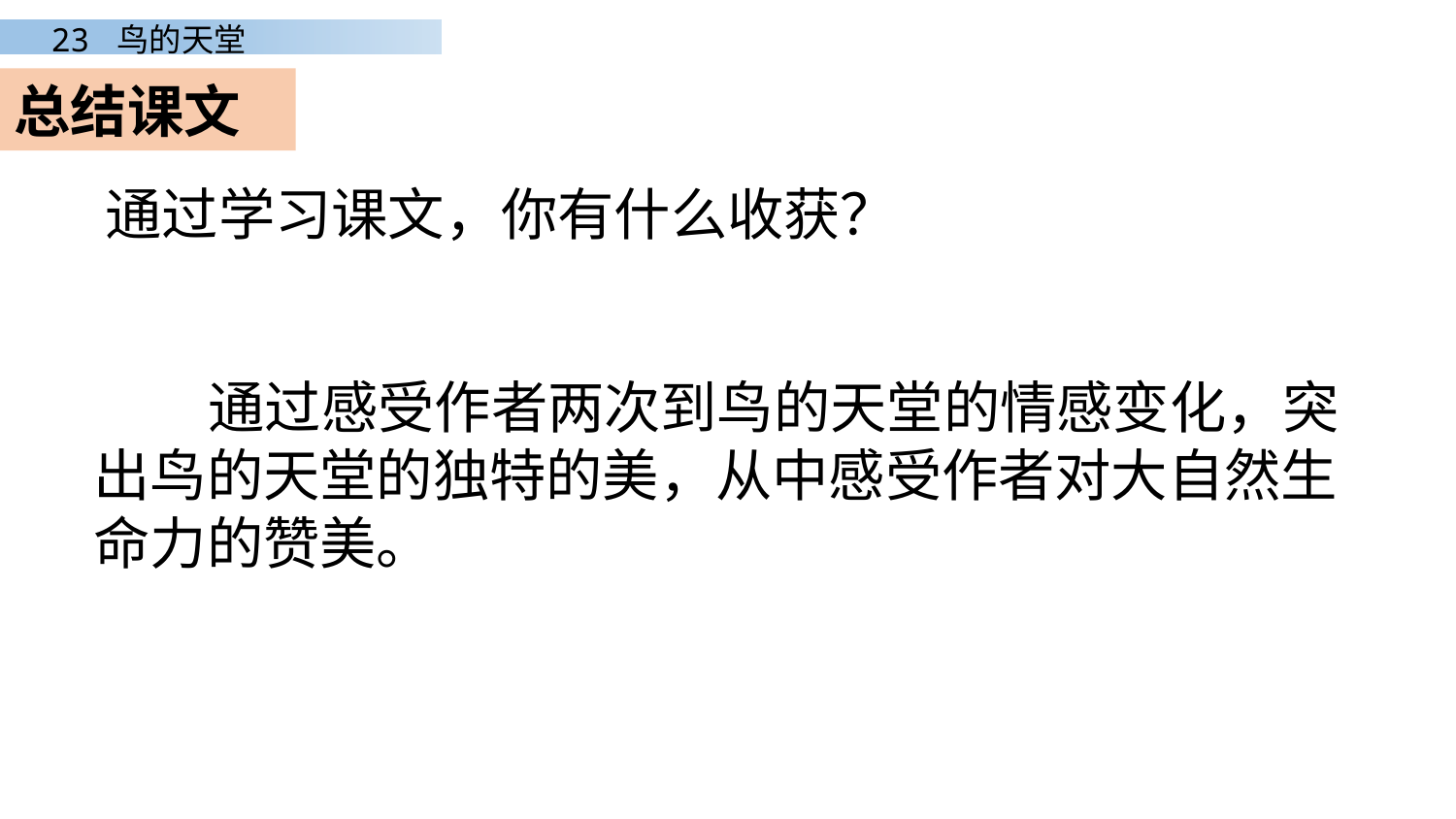

总结课文
通过学习课文，你有什么收获？
        通过感受作者两次到鸟的天堂的情感变化，突出鸟的天堂的独特的美，从中感受作者对大自然生命力的赞美。